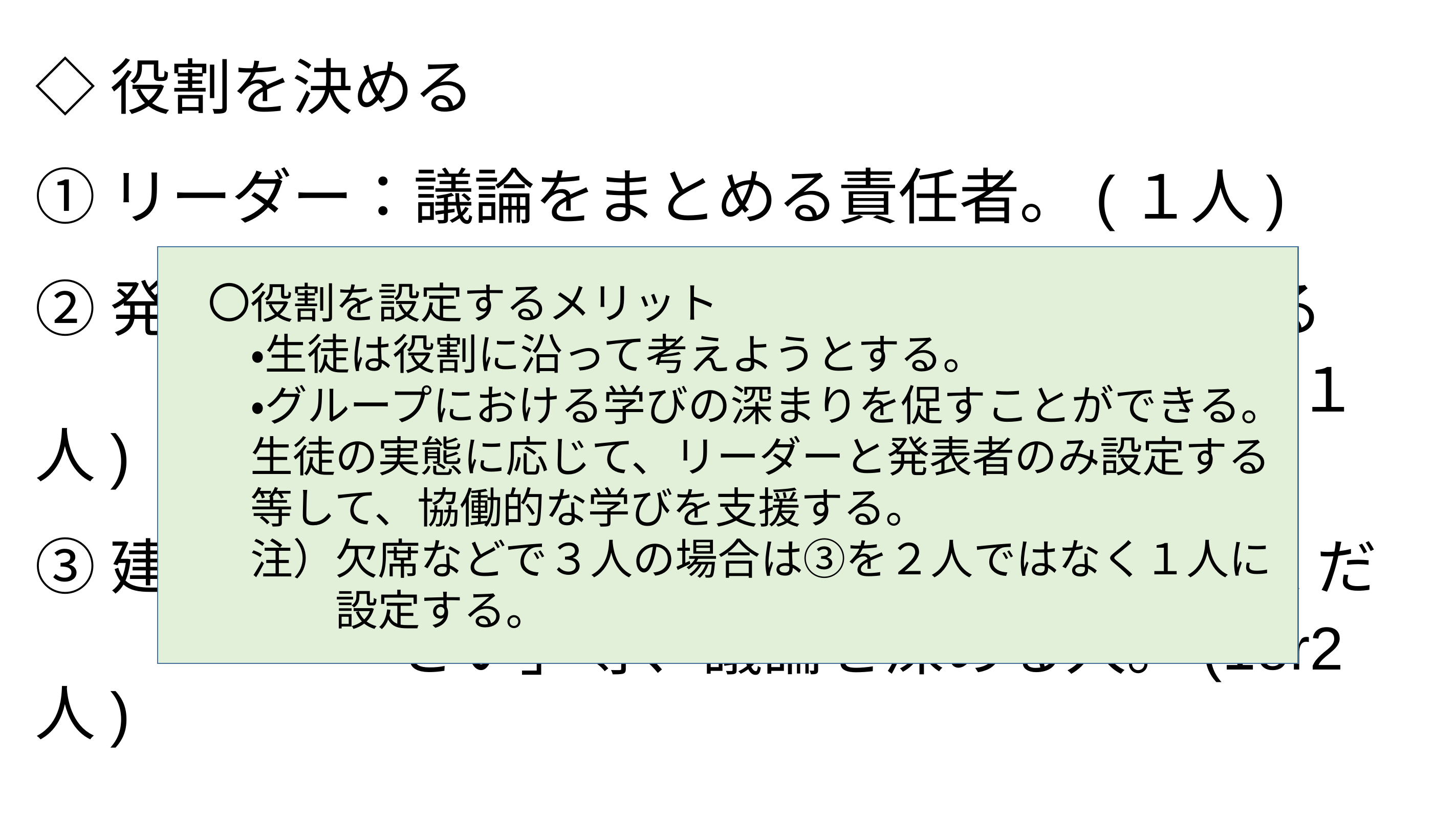

◇役割を決める

①リーダー：議論をまとめる責任者。(１人)

②発表者　：討議の成果を１分程度でまとめる
　　　　　　全体の発表の際に発表する人。(１人)

③建設者　：「〇〇について具体的に教えてくだ
　　　　　　さい」等、議論を深める人。(1or2人)
　〇役割を設定するメリット
　　・生徒は役割に沿って考えようとする。
　　・グループにおける学びの深まりを促すことができる。
　　生徒の実態に応じて、リーダーと発表者のみ設定する
　　等して、協働的な学びを支援する。
　　注）欠席などで３人の場合は③を２人ではなく１人に
　　　　設定する。